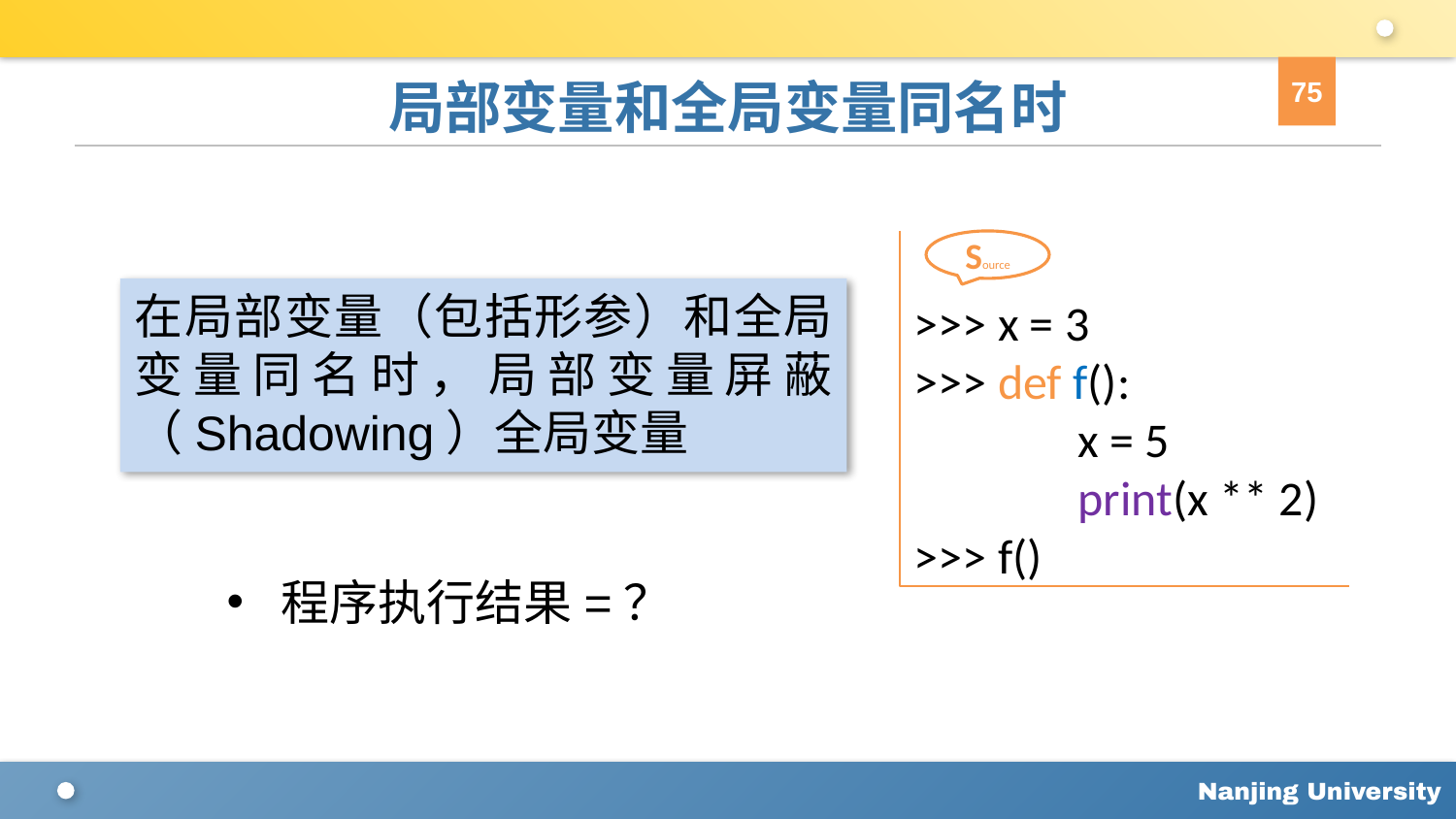

75
# 局部变量和全局变量同名时
Source

>>> x = 3
>>> def f():
               x = 5
               print(x ** 2)
>>> f()
在局部变量（包括形参）和全局变量同名时，局部变量屏蔽（Shadowing）全局变量
程序执行结果=？